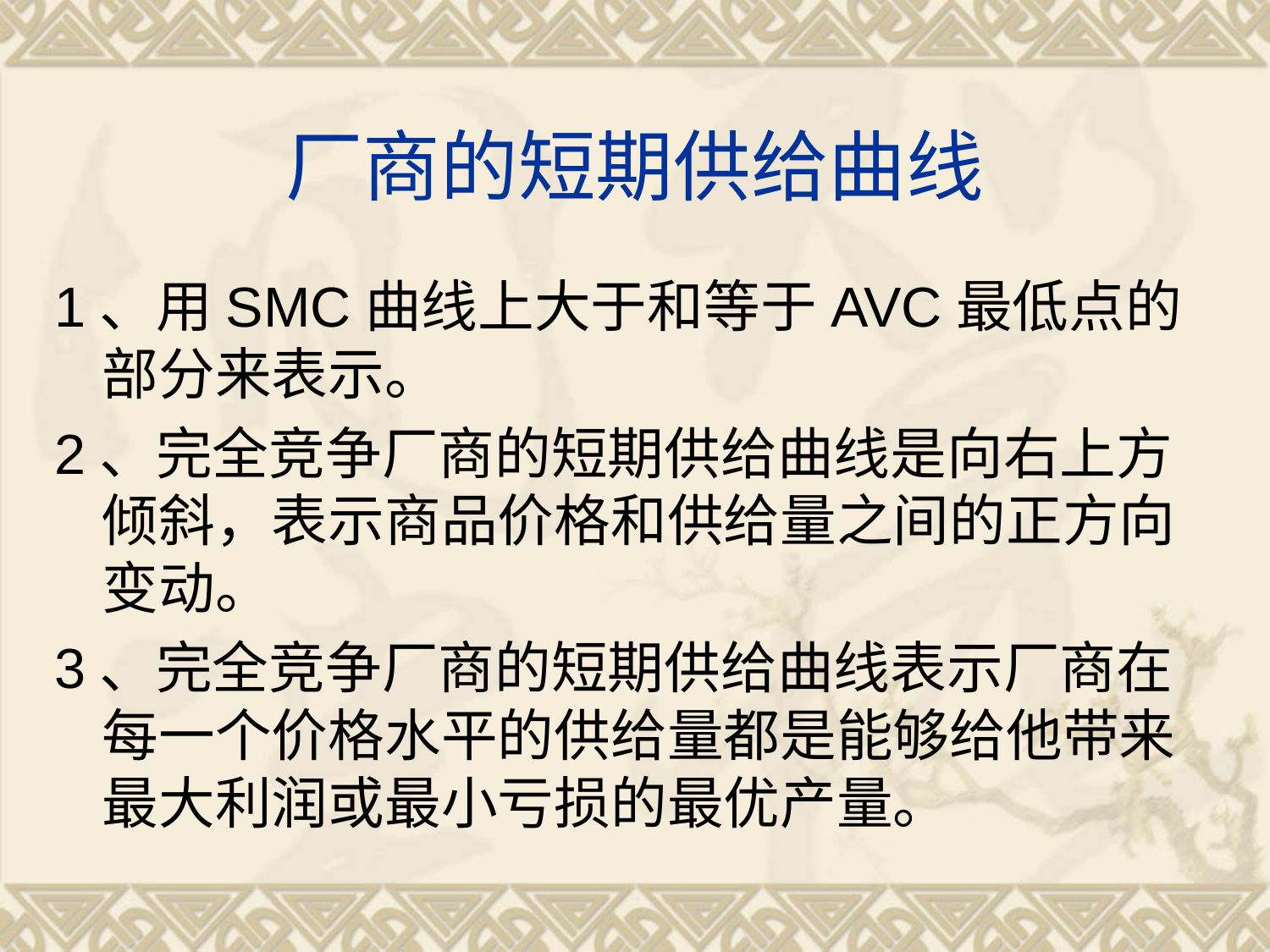

# 厂商的短期供给曲线
1、用SMC曲线上大于和等于AVC最低点的部分来表示。
2、完全竞争厂商的短期供给曲线是向右上方倾斜，表示商品价格和供给量之间的正方向变动。
3、完全竞争厂商的短期供给曲线表示厂商在每一个价格水平的供给量都是能够给他带来最大利润或最小亏损的最优产量。